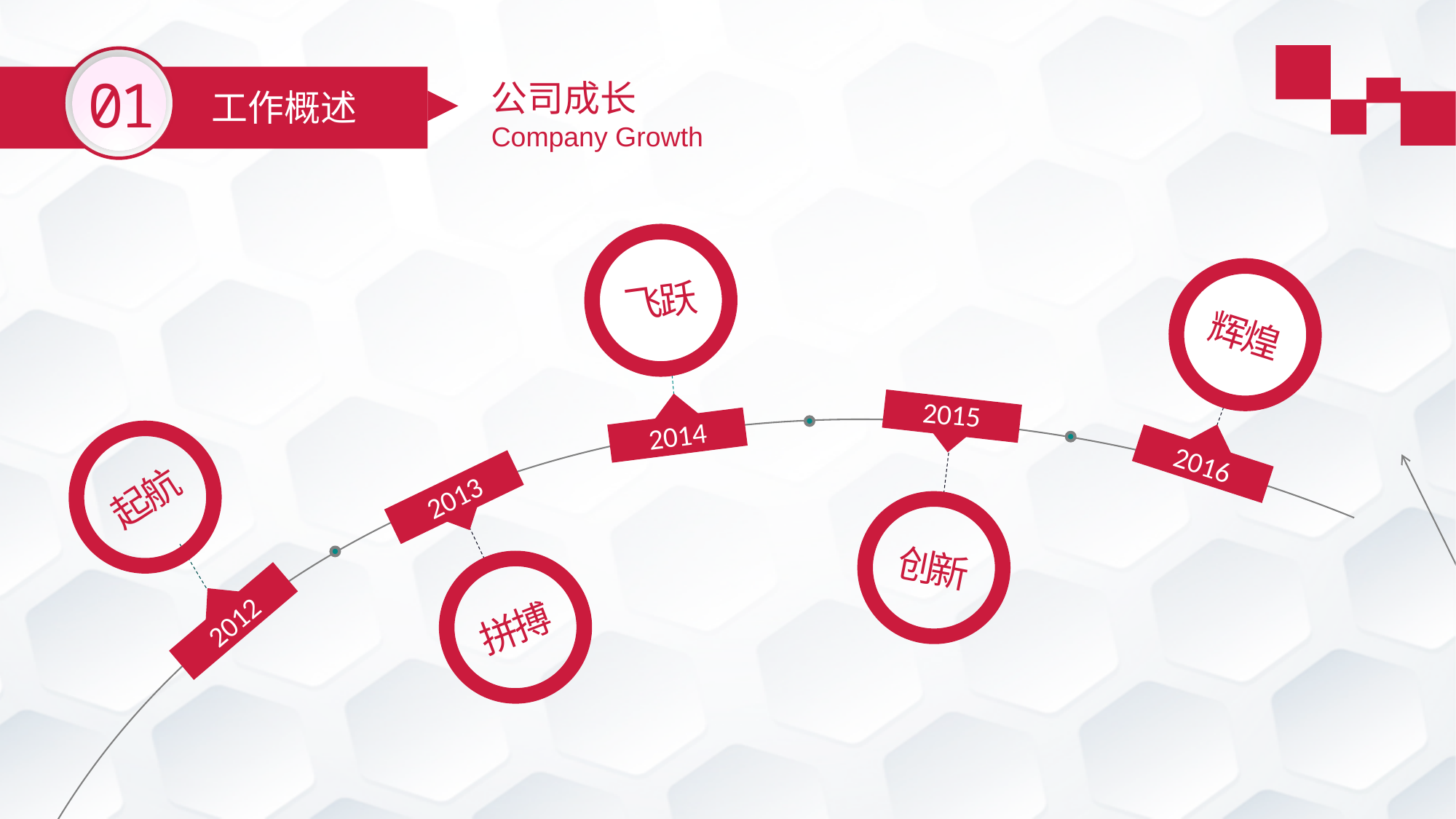

01

公司成长
Company Growth
工作概述

飞跃
辉煌

2015

2014

2016
起航

2013

创新

拼搏

2012